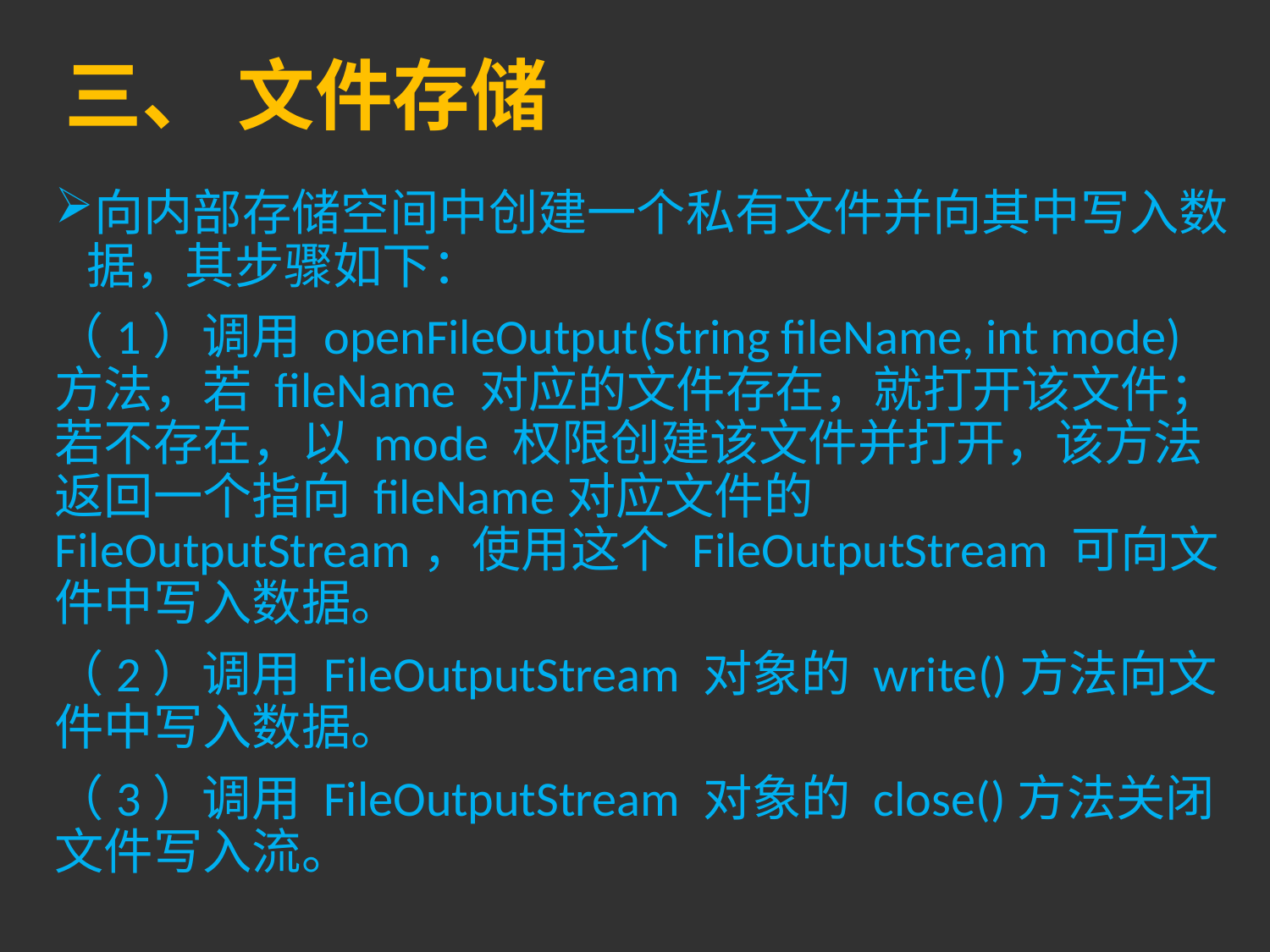

# 三、 文件存储
向内部存储空间中创建一个私有文件并向其中写入数据，其步骤如下：
（1）调用 openFileOutput(String fileName, int mode)方法，若 fileName 对应的文件存在，就打开该文件；若不存在，以 mode 权限创建该文件并打开，该方法返回一个指向 fileName对应文件的 FileOutputStream，使用这个 FileOutputStream 可向文件中写入数据。
（2）调用 FileOutputStream 对象的 write()方法向文件中写入数据。
（3）调用 FileOutputStream 对象的 close()方法关闭文件写入流。